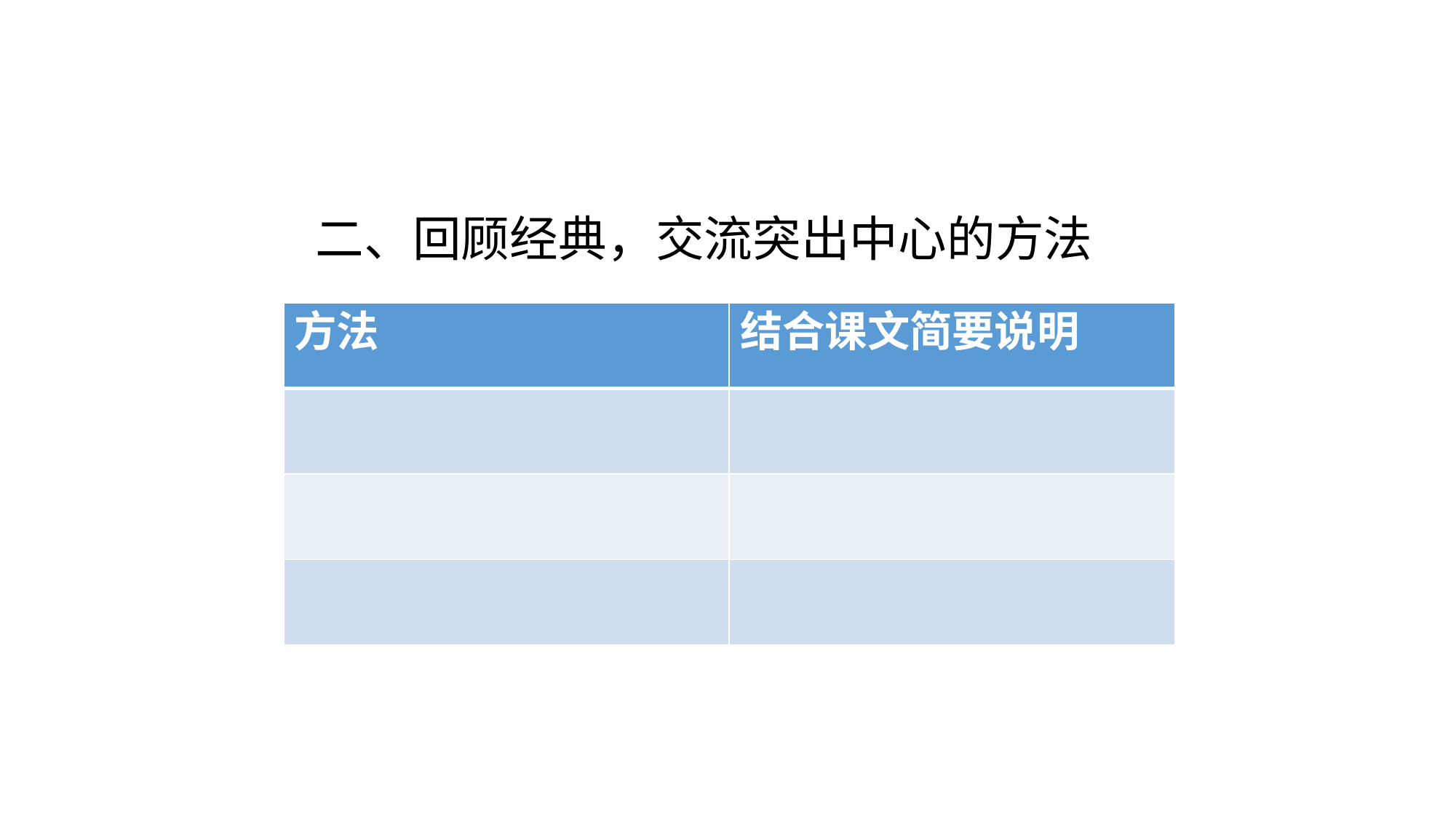

# 二、回顾经典，交流突出中心的方法
| 方法 | 结合课文简要说明 |
| --- | --- |
|  |  |
|  |  |
|  |  |